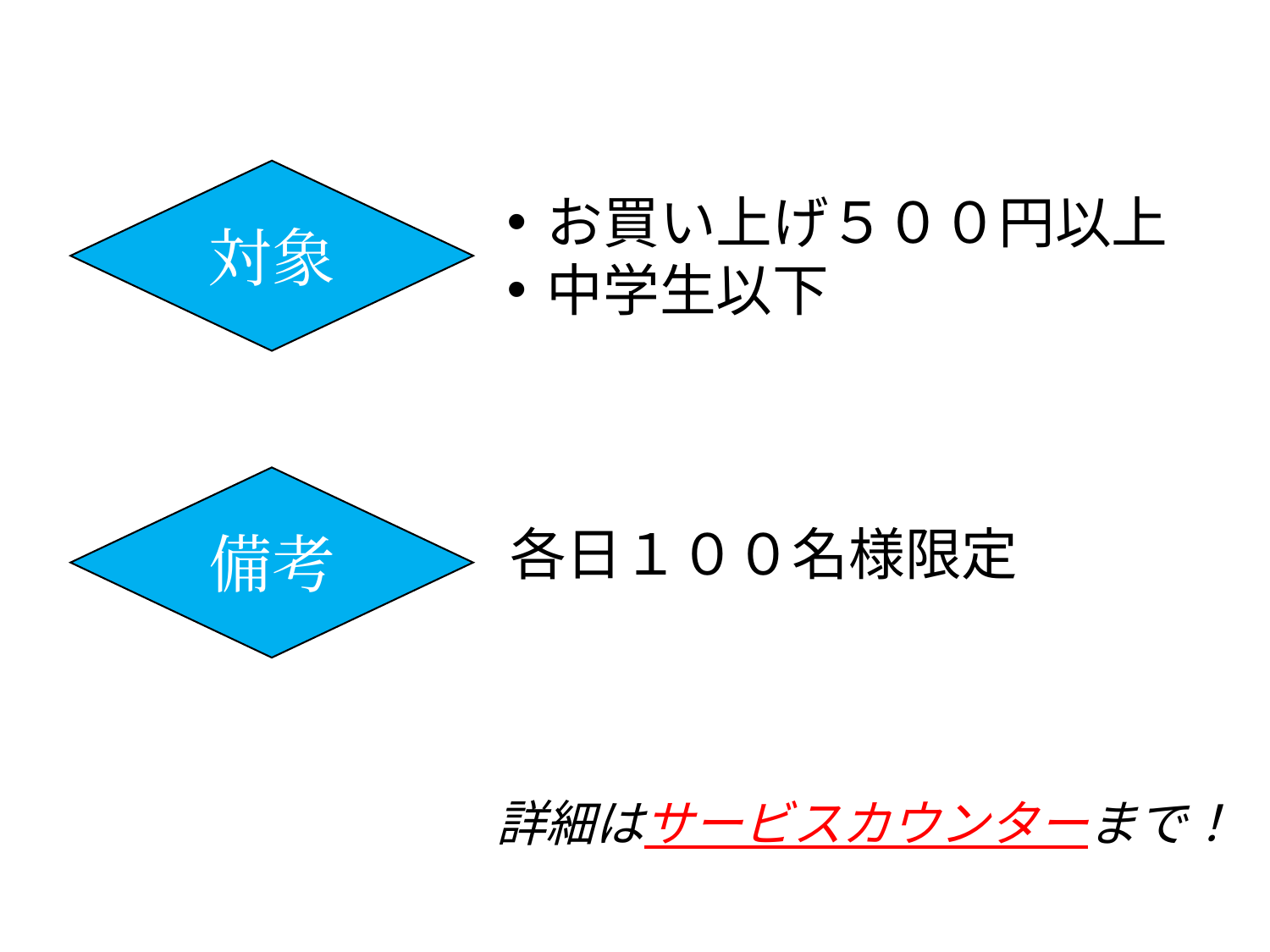

対象
お買い上げ５００円以上
中学生以下
備考
各日１００名様限定
詳細はサービスカウンターまで！